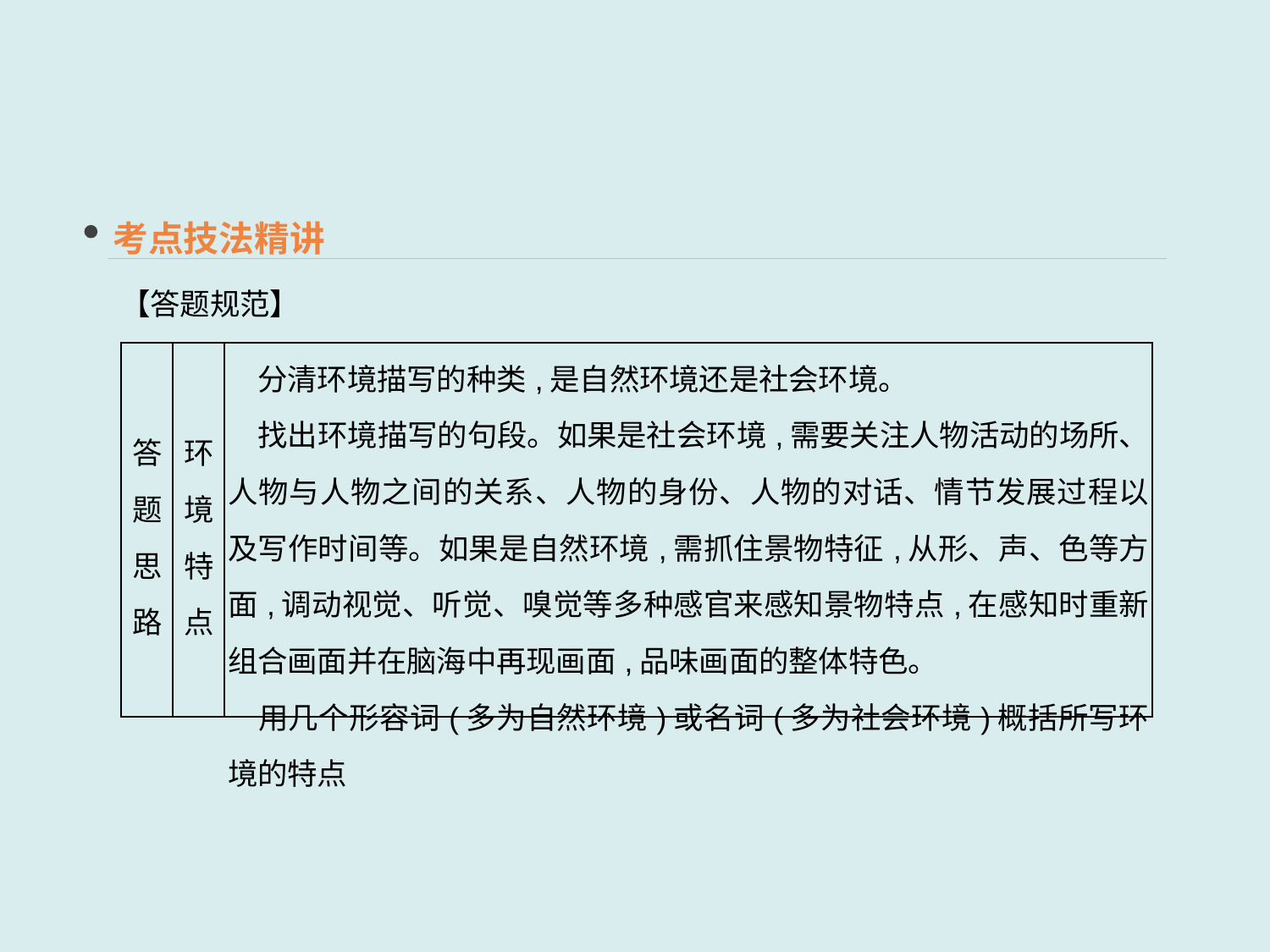

考点技法精讲

【答题规范】
| 答题 思路 | 环境 特点 | 分清环境描写的种类,是自然环境还是社会环境。 　找出环境描写的句段。如果是社会环境,需要关注人物活动的场所、人物与人物之间的关系、人物的身份、人物的对话、情节发展过程以及写作时间等。如果是自然环境,需抓住景物特征,从形、声、色等方面,调动视觉、听觉、嗅觉等多种感官来感知景物特点,在感知时重新组合画面并在脑海中再现画面,品味画面的整体特色。 　用几个形容词(多为自然环境)或名词(多为社会环境)概括所写环境的特点 |
| --- | --- | --- |